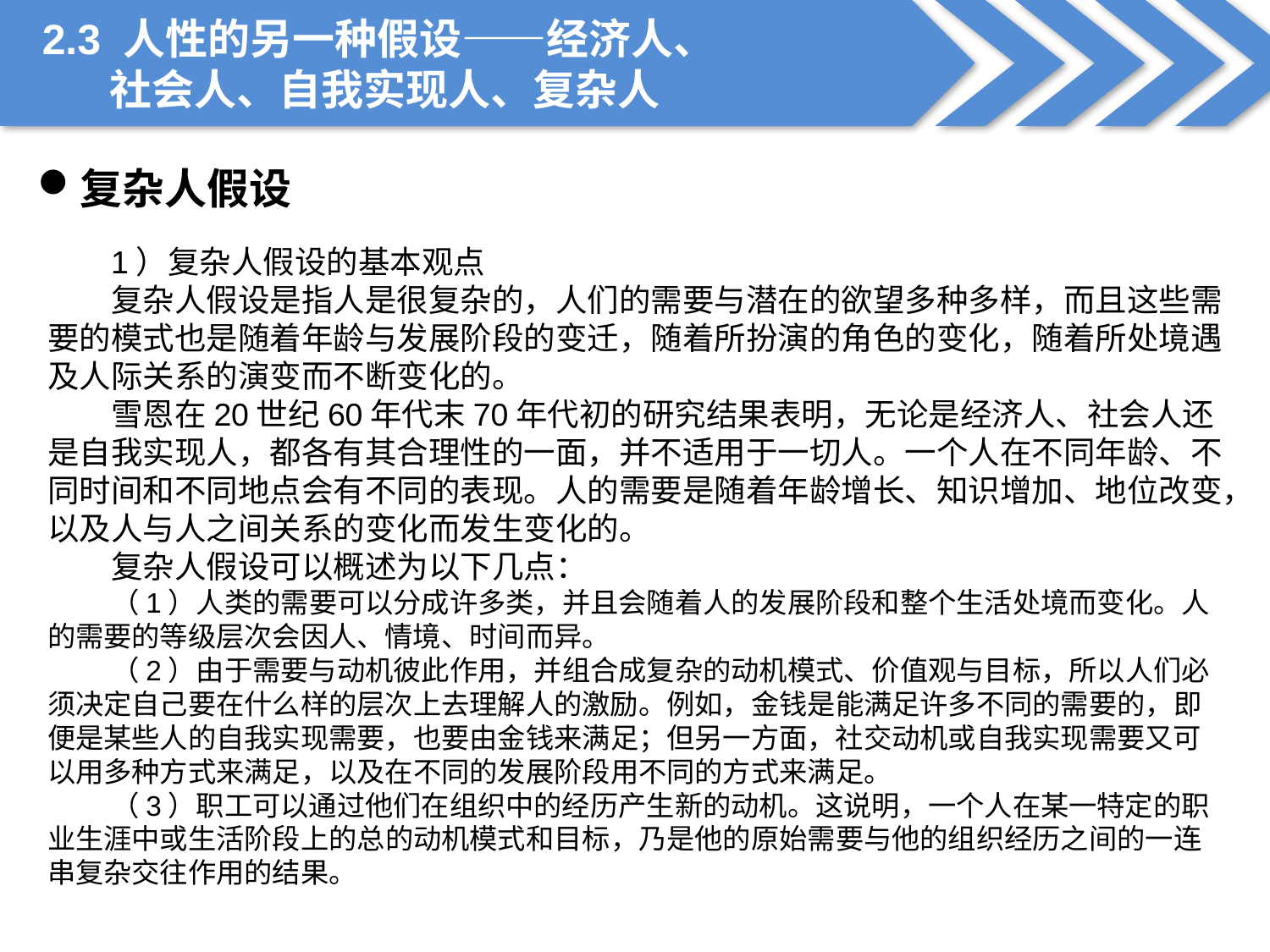

2.3 人性的另一种假设——经济人、
      社会人、自我实现人、复杂人
复杂人假设
1）复杂人假设的基本观点
复杂人假设是指人是很复杂的，人们的需要与潜在的欲望多种多样，而且这些需要的模式也是随着年龄与发展阶段的变迁，随着所扮演的角色的变化，随着所处境遇及人际关系的演变而不断变化的。
雪恩在20世纪60年代末70年代初的研究结果表明，无论是经济人、社会人还是自我实现人，都各有其合理性的一面，并不适用于一切人。一个人在不同年龄、不同时间和不同地点会有不同的表现。人的需要是随着年龄增长、知识增加、地位改变，以及人与人之间关系的变化而发生变化的。
复杂人假设可以概述为以下几点：
（1）人类的需要可以分成许多类，并且会随着人的发展阶段和整个生活处境而变化。人的需要的等级层次会因人、情境、时间而异。
（2）由于需要与动机彼此作用，并组合成复杂的动机模式、价值观与目标，所以人们必须决定自己要在什么样的层次上去理解人的激励。例如，金钱是能满足许多不同的需要的，即便是某些人的自我实现需要，也要由金钱来满足；但另一方面，社交动机或自我实现需要又可以用多种方式来满足，以及在不同的发展阶段用不同的方式来满足。
（3）职工可以通过他们在组织中的经历产生新的动机。这说明，一个人在某一特定的职业生涯中或生活阶段上的总的动机模式和目标，乃是他的原始需要与他的组织经历之间的一连串复杂交往作用的结果。